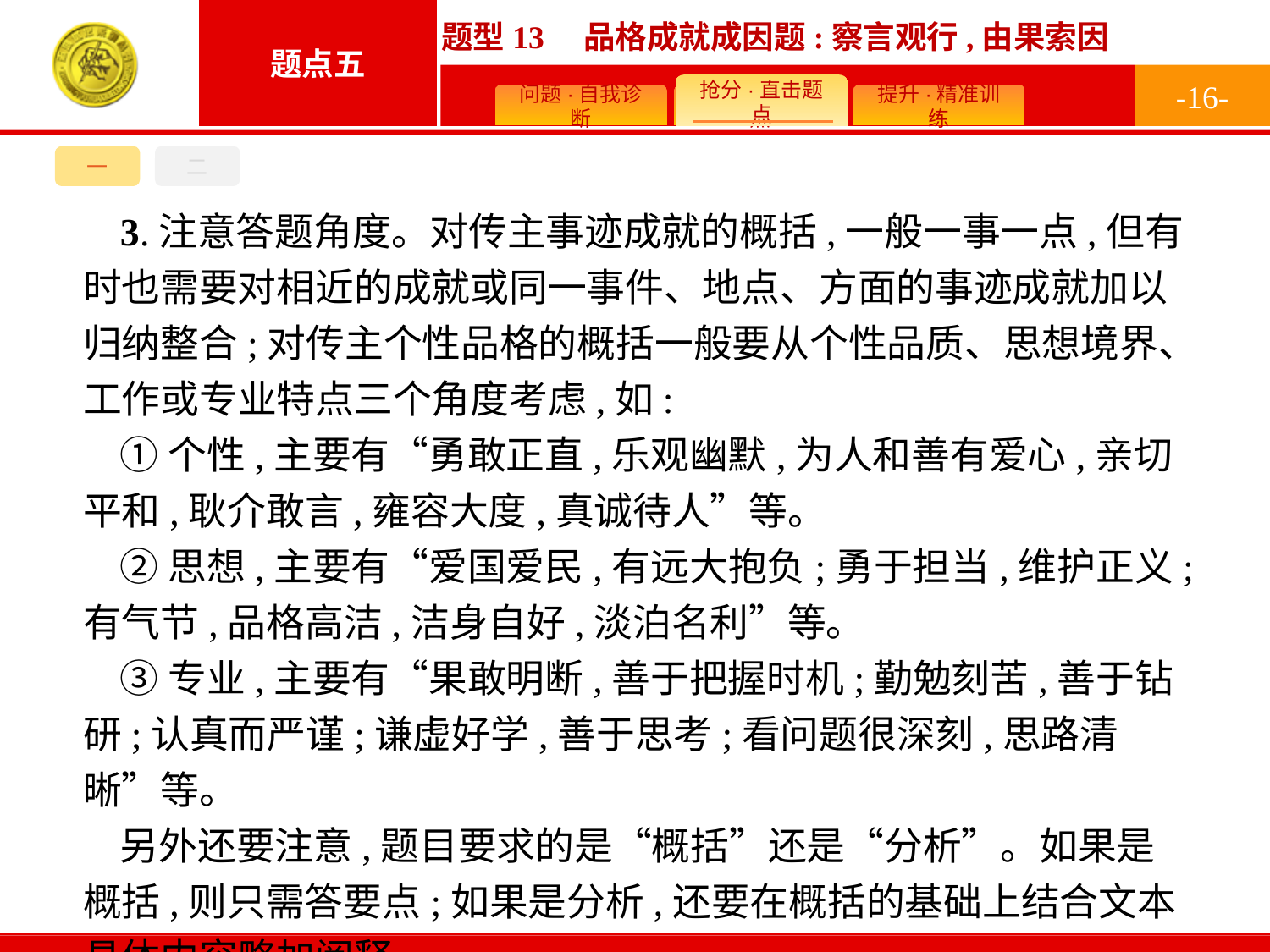

-16-
一
二
3.注意答题角度。对传主事迹成就的概括,一般一事一点,但有时也需要对相近的成就或同一事件、地点、方面的事迹成就加以归纳整合;对传主个性品格的概括一般要从个性品质、思想境界、工作或专业特点三个角度考虑,如:
①个性,主要有“勇敢正直,乐观幽默,为人和善有爱心,亲切平和,耿介敢言,雍容大度,真诚待人”等。
②思想,主要有“爱国爱民,有远大抱负;勇于担当,维护正义;有气节,品格高洁,洁身自好,淡泊名利”等。
③专业,主要有“果敢明断,善于把握时机;勤勉刻苦,善于钻研;认真而严谨;谦虚好学,善于思考;看问题很深刻,思路清晰”等。
另外还要注意,题目要求的是“概括”还是“分析”。如果是概括,则只需答要点;如果是分析,还要在概括的基础上结合文本具体内容略加阐释。